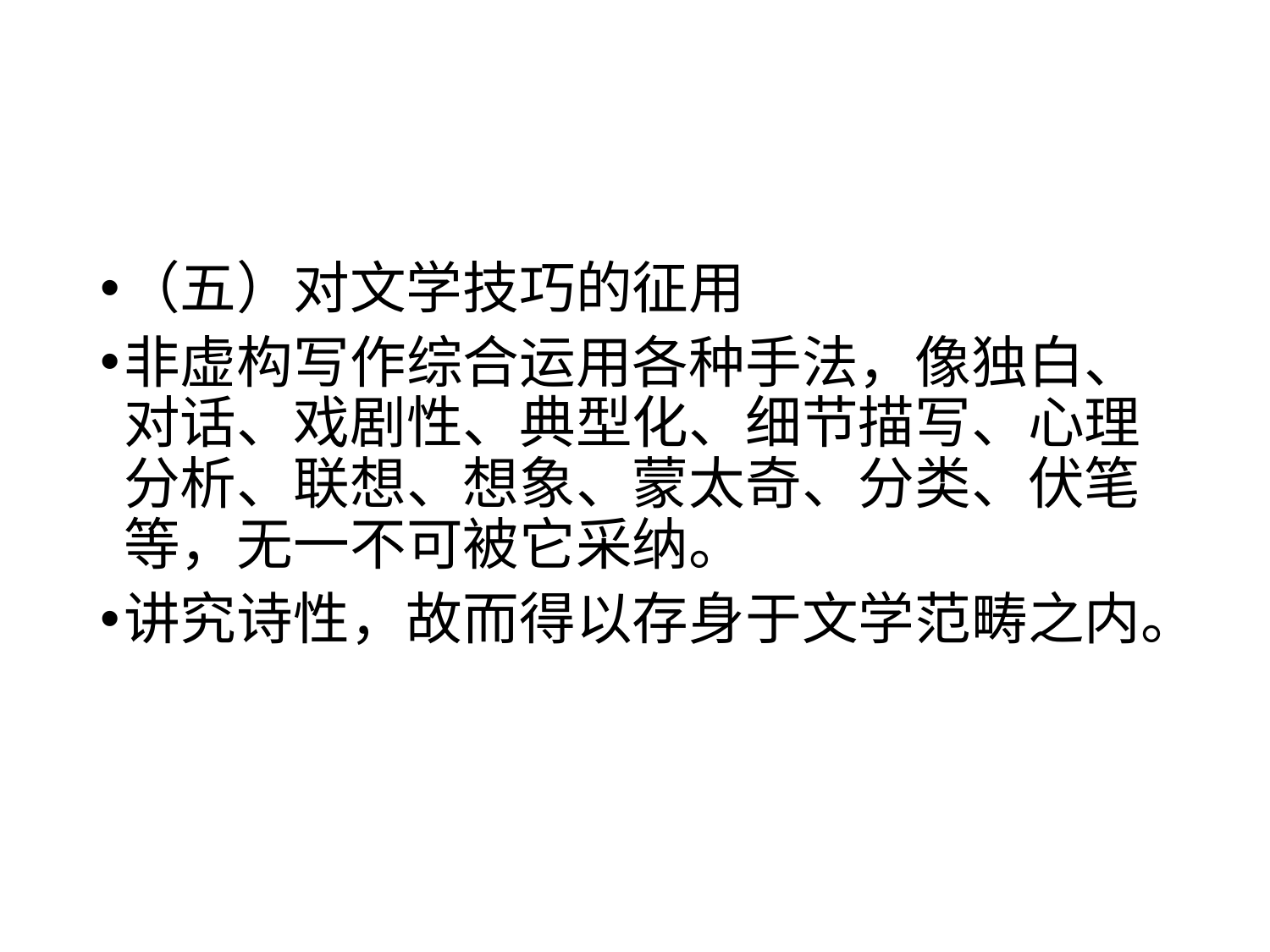

#
（五）对文学技巧的征用
非虚构写作综合运用各种手法，像独白、对话、戏剧性、典型化、细节描写、心理分析、联想、想象、蒙太奇、分类、伏笔等，无一不可被它采纳。
讲究诗性，故而得以存身于文学范畴之内。